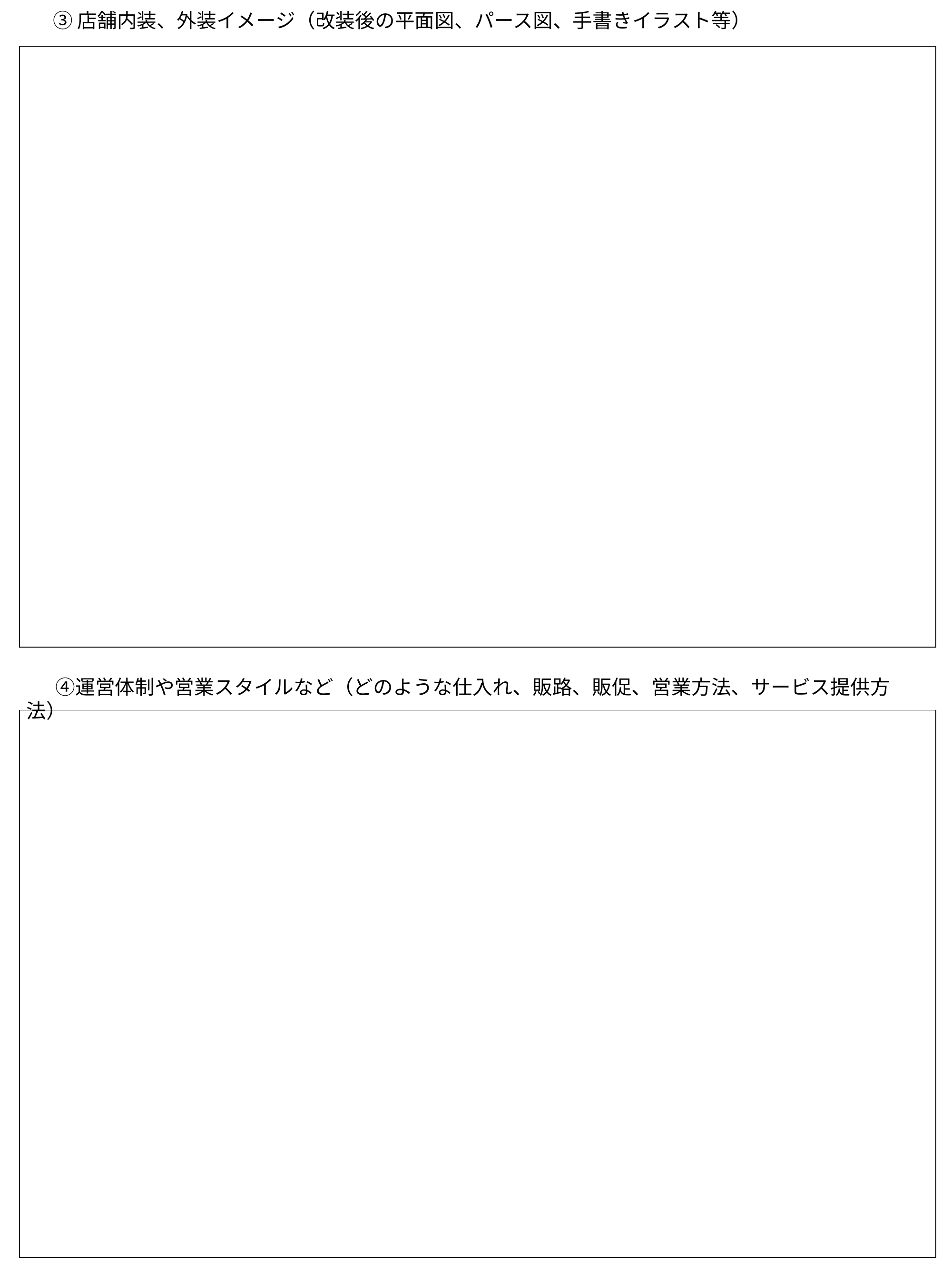

③店舗内装、外装イメージ（改装後の平面図、パース図、手書きイラスト等）
|  |
| --- |
 　④運営体制や営業スタイルなど（どのような仕入れ、販路、販促、営業方法、サービス提供方法）
|  |
| --- |